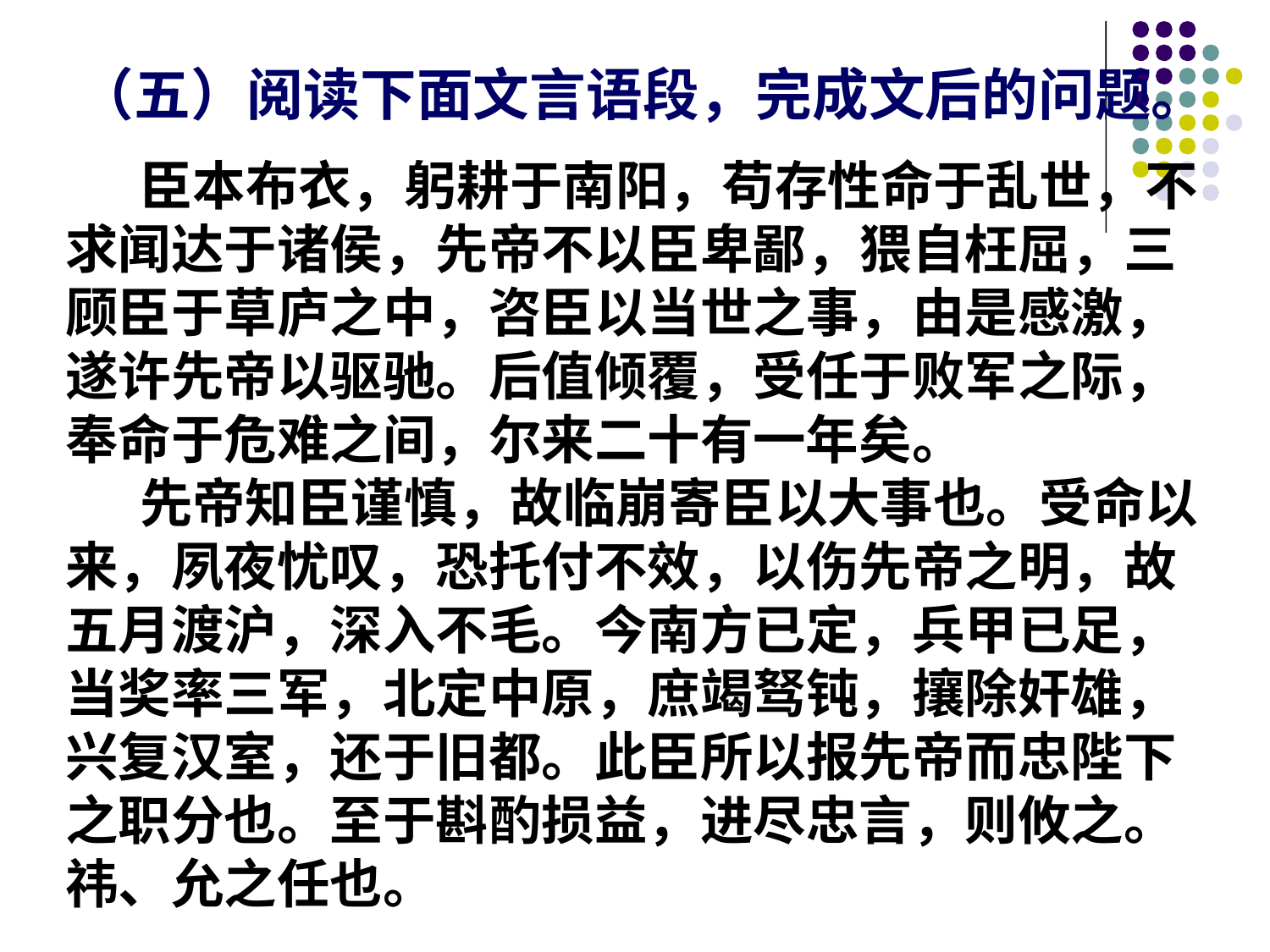

（五）阅读下面文言语段，完成文后的问题。
  臣本布衣，躬耕于南阳，苟存性命于乱世，不求闻达于诸侯，先帝不以臣卑鄙，猥自枉屈，三顾臣于草庐之中，咨臣以当世之事，由是感激，遂许先帝以驱驰。后值倾覆，受任于败军之际，奉命于危难之间，尔来二十有一年矣。
  先帝知臣谨慎，故临崩寄臣以大事也。受命以来，夙夜忧叹，恐托付不效，以伤先帝之明，故五月渡沪，深入不毛。今南方已定，兵甲已足，当奖率三军，北定中原，庶竭驽钝，攘除奸雄，兴复汉室，还于旧都。此臣所以报先帝而忠陛下之职分也。至于斟酌损益，进尽忠言，则攸之。祎、允之任也。